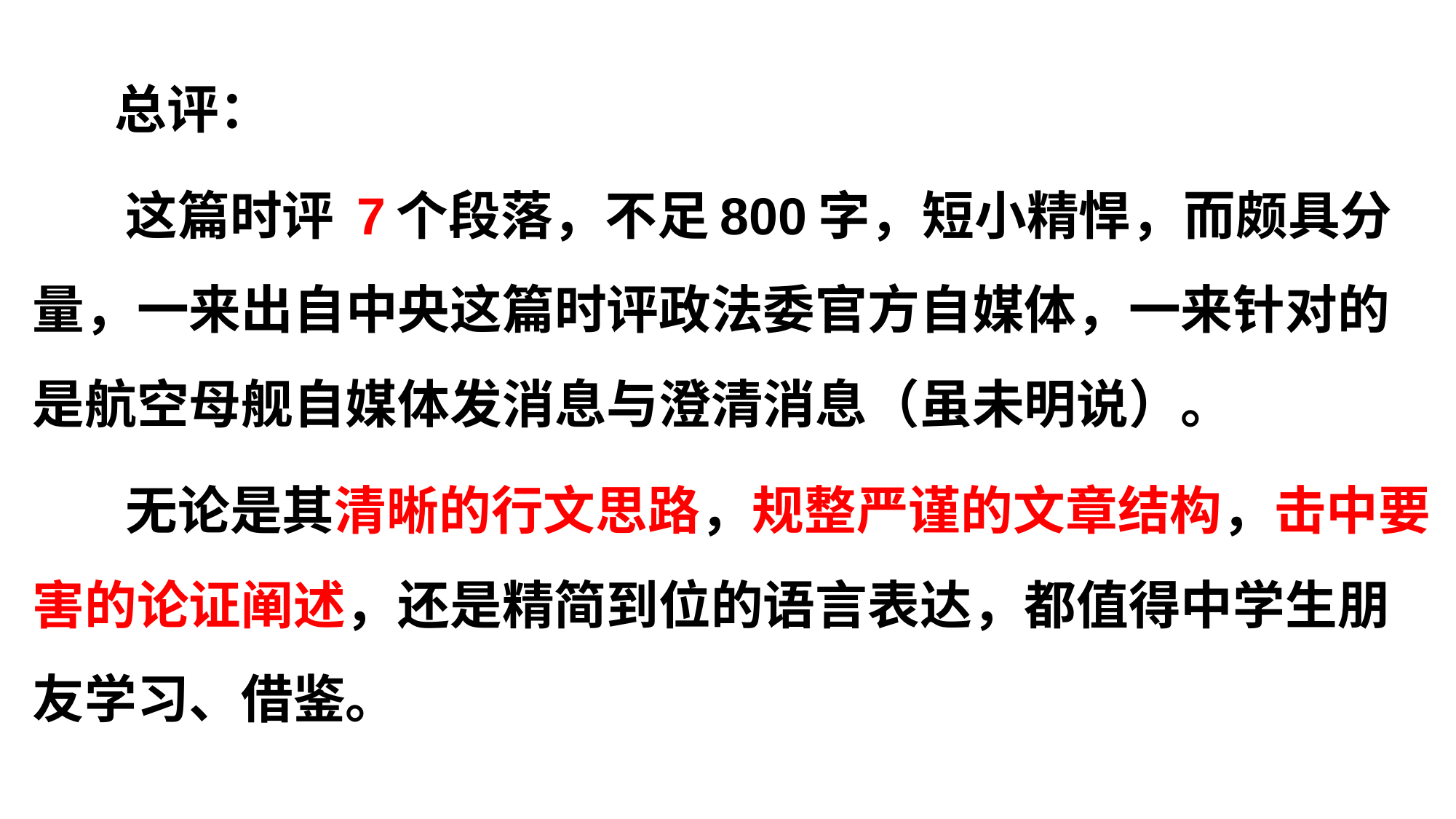

总评：
       这篇时评 7个段落，不足800字，短小精悍，而颇具分量，一来出自中央这篇时评政法委官方自媒体，一来针对的是航空母舰自媒体发消息与澄清消息（虽未明说）。
       无论是其清晰的行文思路，规整严谨的文章结构，击中要害的论证阐述，还是精简到位的语言表达，都值得中学生朋友学习、借鉴。